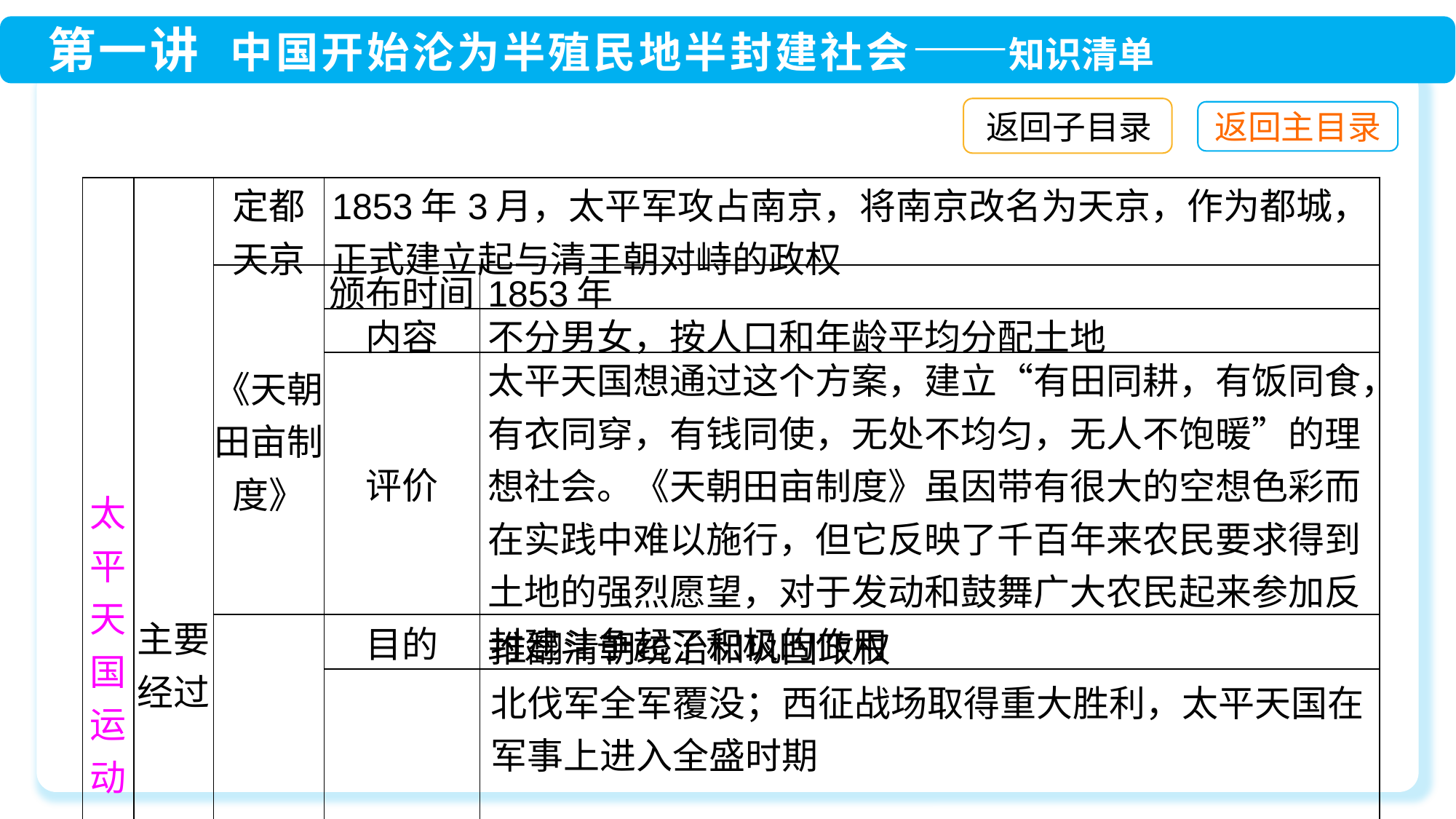

返回子目录
| 太平天国运动 | 主要经过 | 定都 天京 | 1853年3月，太平军攻占南京，将南京改名为天京，作为都城，正式建立起与清王朝对峙的政权 |  |
| --- | --- | --- | --- | --- |
|  |  | 《天朝田亩制度》 | 颁布时间 | 1853年 |
|  |  |  | 内容 | 不分男女，按人口和年龄平均分配土地 |
|  |  |  | 评价 | 太平天国想通过这个方案，建立“有田同耕，有饭同食，有衣同穿，有钱同使，无处不均匀，无人不饱暖”的理想社会。《天朝田亩制度》虽因带有很大的空想色彩而在实践中难以施行，但它反映了千百年来农民要求得到土地的强烈愿望，对于发动和鼓舞广大农民起来参加反封建斗争起了积极的作用 |
|  |  | 北伐和西征 | 目的 | 推翻清朝统治和巩固政权 |
|  |  |  | 概况 | 北伐军全军覆没；西征战场取得重大胜利，太平天国在军事上进入全盛时期 |